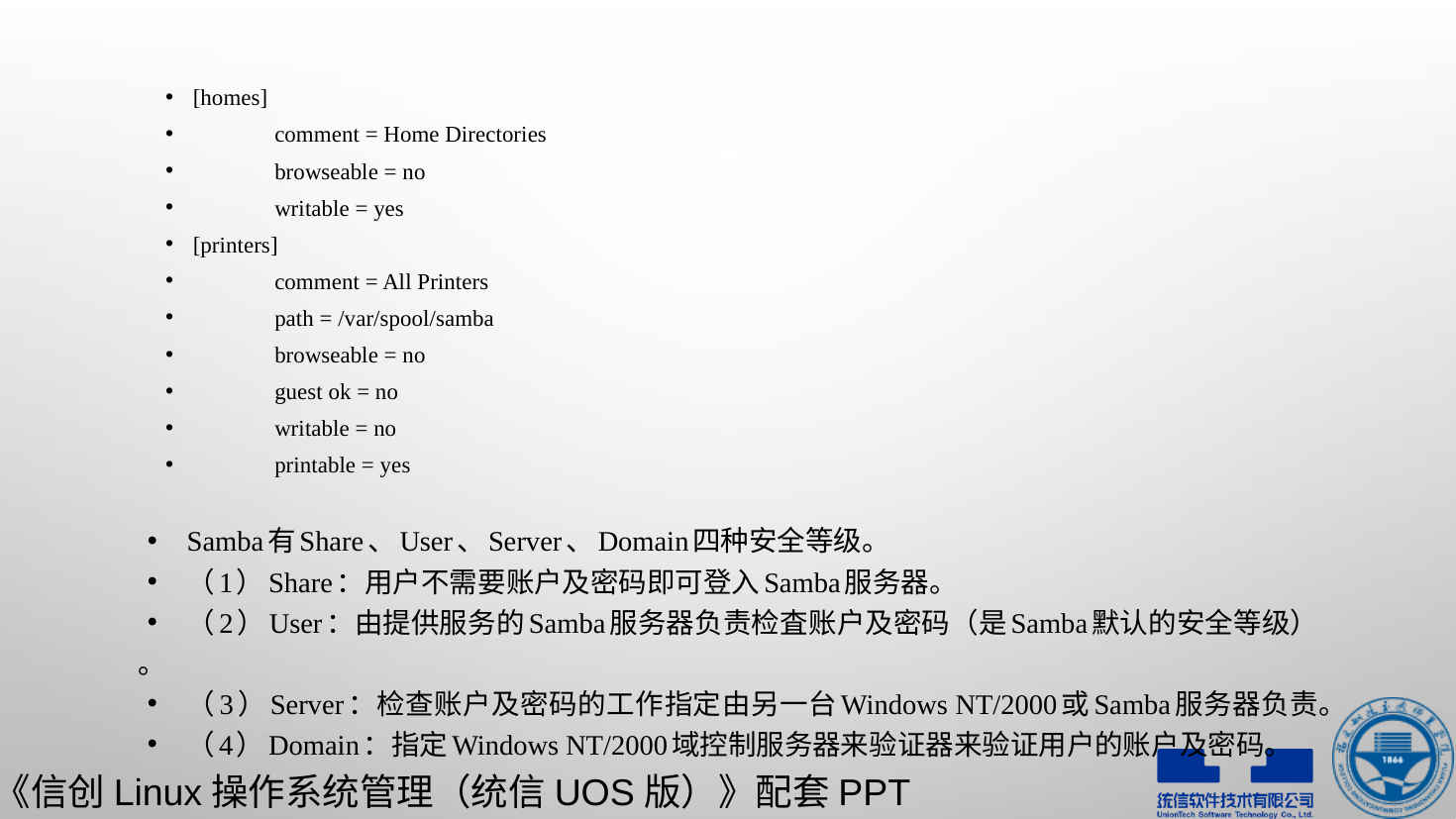

[homes]
	comment = Home Directories
	browseable = no
	writable = yes
[printers]
	comment = All Printers
	path = /var/spool/samba
	browseable = no
	guest ok = no
	writable = no
	printable = yes

Samba有Share、User、Server、Domain四种安全等级。
（1）Share：用户不需要账户及密码即可登入Samba服务器。
（2）User：由提供服务的Samba服务器负责检査账户及密码（是Samba默认的安全等级） 。
（3）Server：检查账户及密码的工作指定由另一台Windows NT/2000或Samba服务器负责。
（4）Domain：指定Windows NT/2000域控制服务器来验证器来验证用户的账户及密码。